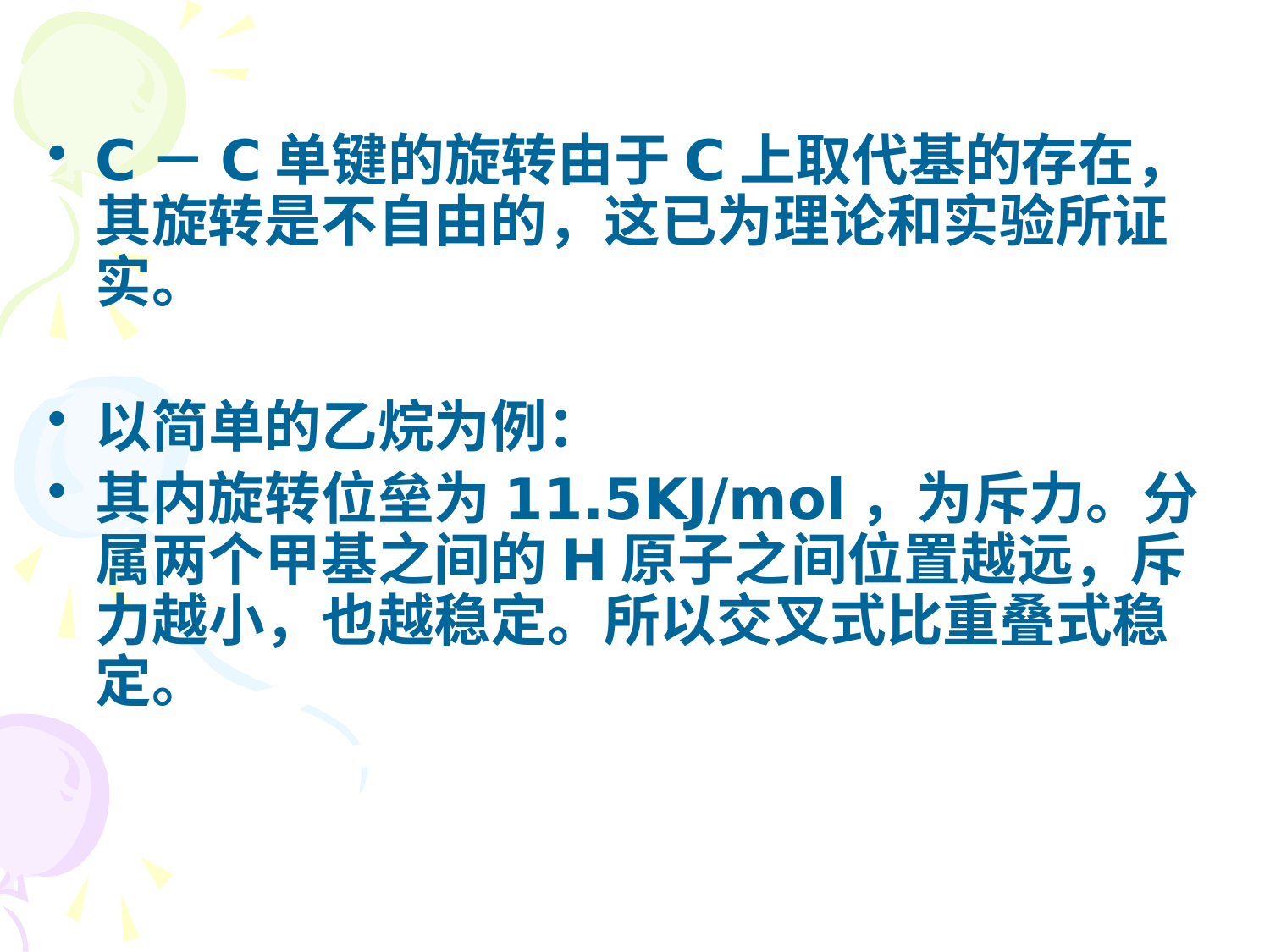

C－C单键的旋转由于C上取代基的存在，其旋转是不自由的，这已为理论和实验所证实。

以简单的乙烷为例：
其内旋转位垒为11.5KJ/mol，为斥力。分属两个甲基之间的H原子之间位置越远，斥力越小，也越稳定。所以交叉式比重叠式稳定。